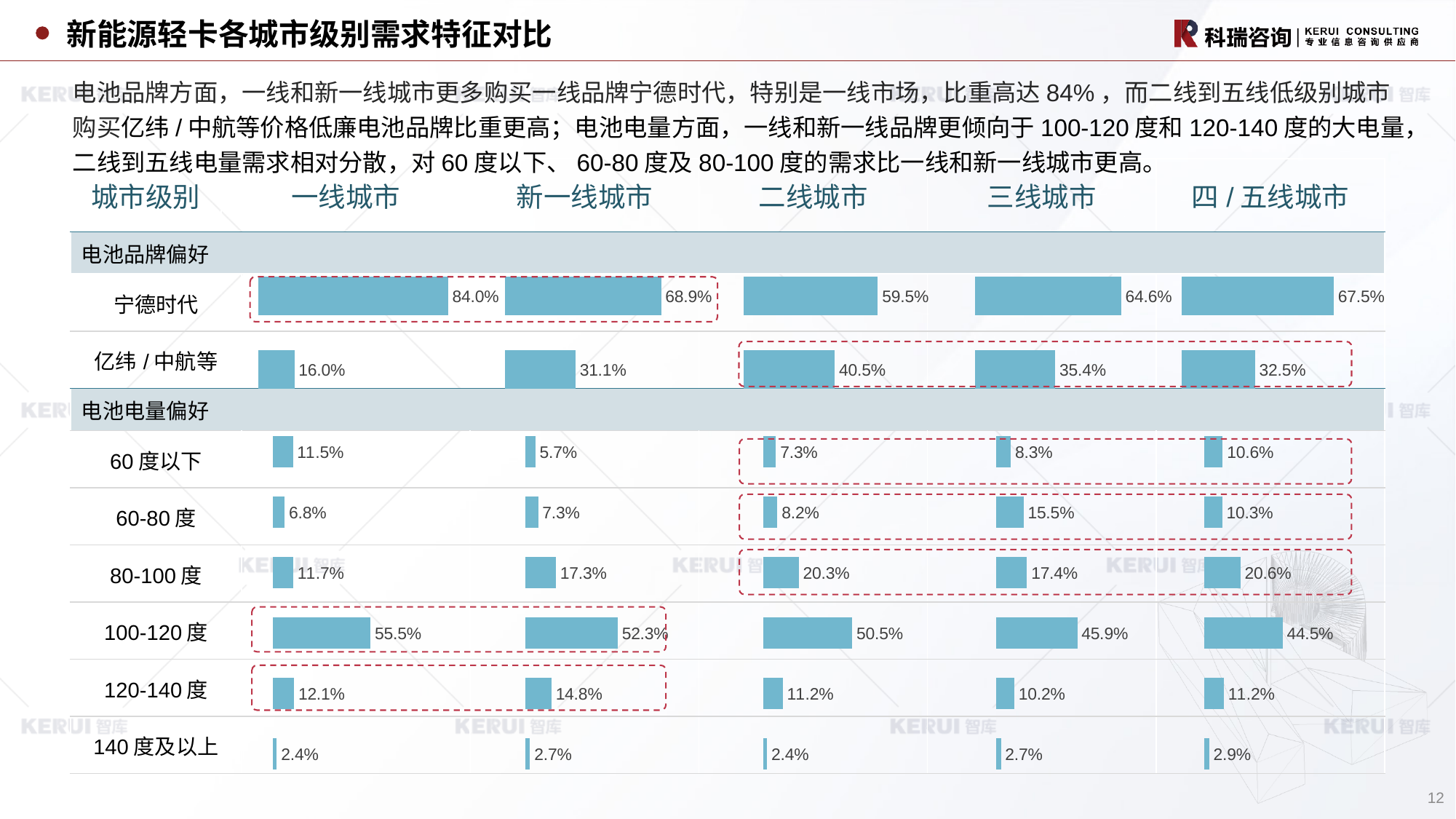

新能源轻卡各城市级别需求特征对比
电池品牌方面，一线和新一线城市更多购买一线品牌宁德时代，特别是一线市场，比重高达84%，而二线到五线低级别城市购买亿纬/中航等价格低廉电池品牌比重更高；电池电量方面，一线和新一线品牌更倾向于100-120度和120-140度的大电量，二线到五线电量需求相对分散，对60度以下、60-80度及80-100度的需求比一线和新一线城市更高。
| 城市级别 | 一线城市 | 一线城市 | 新一线城市 | 二线城市 | 三线城市 | 四/五线城市 |
| --- | --- | --- | --- | --- | --- | --- |
| 电池品牌偏好 |  |  |  |  |  |  |
| 宁德时代 |  |  |  |  |  |  |
| 亿纬/中航等 |  |  |  |  |  |  |
| 电池电量偏好 |  |  |  |  |  |  |
| 60度以下 |  |  |  |  |  |  |
| 60-80度 |  |  |  |  |  |  |
| 80-100度 |  |  |  |  |  |  |
| 100-120度 |  |  |  |  |  |  |
| 120-140度 |  |  |  |  |  |  |
| 140度及以上 |  |  |  |  |  |  |

### Chart

| Category | 系列 1 |
|---|---|
| 宁德时代 | 0.8401 |
| 其他 | 0.15990000000000004 |

### Chart

| Category | 系列 1 |
|---|---|
| 宁德时代 | 0.6894 |
| 其他 | 0.3106 |

### Chart

| Category | 系列 1 |
|---|---|
| 宁德时代 | 0.5951 |
| 其他 | 0.40490000000000004 |

### Chart

| Category | 系列 1 |
|---|---|
| 宁德时代 | 0.6458 |
| 其他 | 0.35419999999999996 |

### Chart

| Category | 系列 1 |
|---|---|
| 宁德时代 | 0.6747 |
| 其他 | 0.32530000000000003 |

### Chart

| Category | 系列 1 |
|---|---|
| 60以下 | 0.115 |
| 60-80 | 0.068 |
| 80-100 | 0.117 |
| 100-120 | 0.555 |
| 120-140 | 0.121 |
| 140及以上 | 0.024 |

### Chart

| Category | 系列 1 |
|---|---|
| 60以下 | 0.057 |
| 60-80 | 0.073 |
| 80-100 | 0.173 |
| 100-120 | 0.523 |
| 120-140 | 0.148 |
| 140及以上 | 0.027 |

### Chart

| Category | 系列 1 |
|---|---|
| 60以下 | 0.073 |
| 60-80 | 0.082 |
| 80-100 | 0.203 |
| 100-120 | 0.505 |
| 120-140 | 0.112 |
| 140及以上 | 0.024 |

### Chart

| Category | 系列 1 |
|---|---|
| 60以下 | 0.083 |
| 60-80 | 0.155 |
| 80-100 | 0.174 |
| 100-120 | 0.459 |
| 120-140 | 0.102 |
| 140及以上 | 0.027 |

### Chart

| Category | 系列 1 |
|---|---|
| 60以下 | 0.106 |
| 60-80 | 0.103 |
| 80-100 | 0.206 |
| 100-120 | 0.445 |
| 120-140 | 0.112 |
| 140及以上 | 0.029 |

12